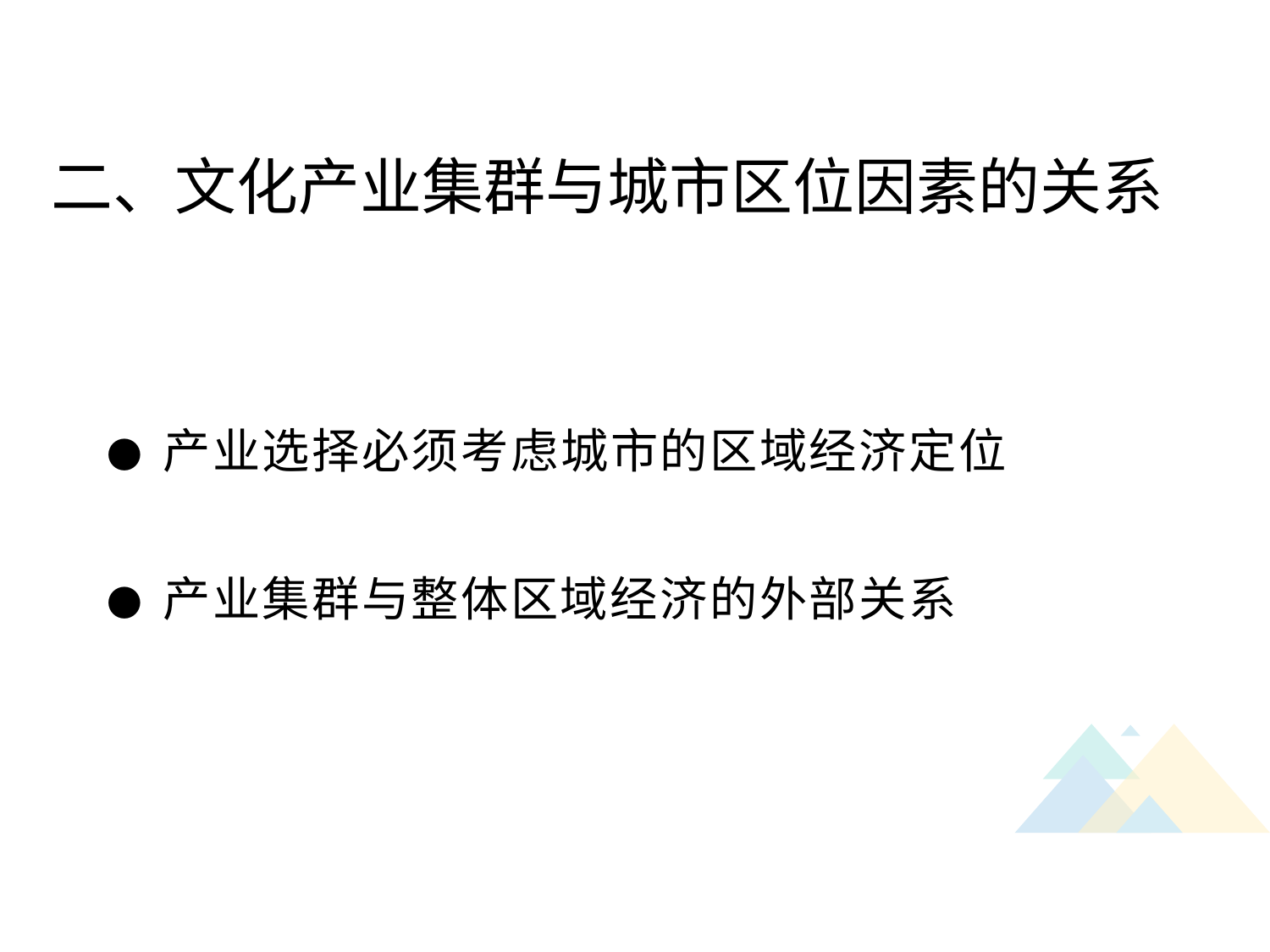

二、文化产业集群与城市区位因素的关系

● 产业选择必须考虑城市的区域经济定位

● 产业集群与整体区域经济的外部关系